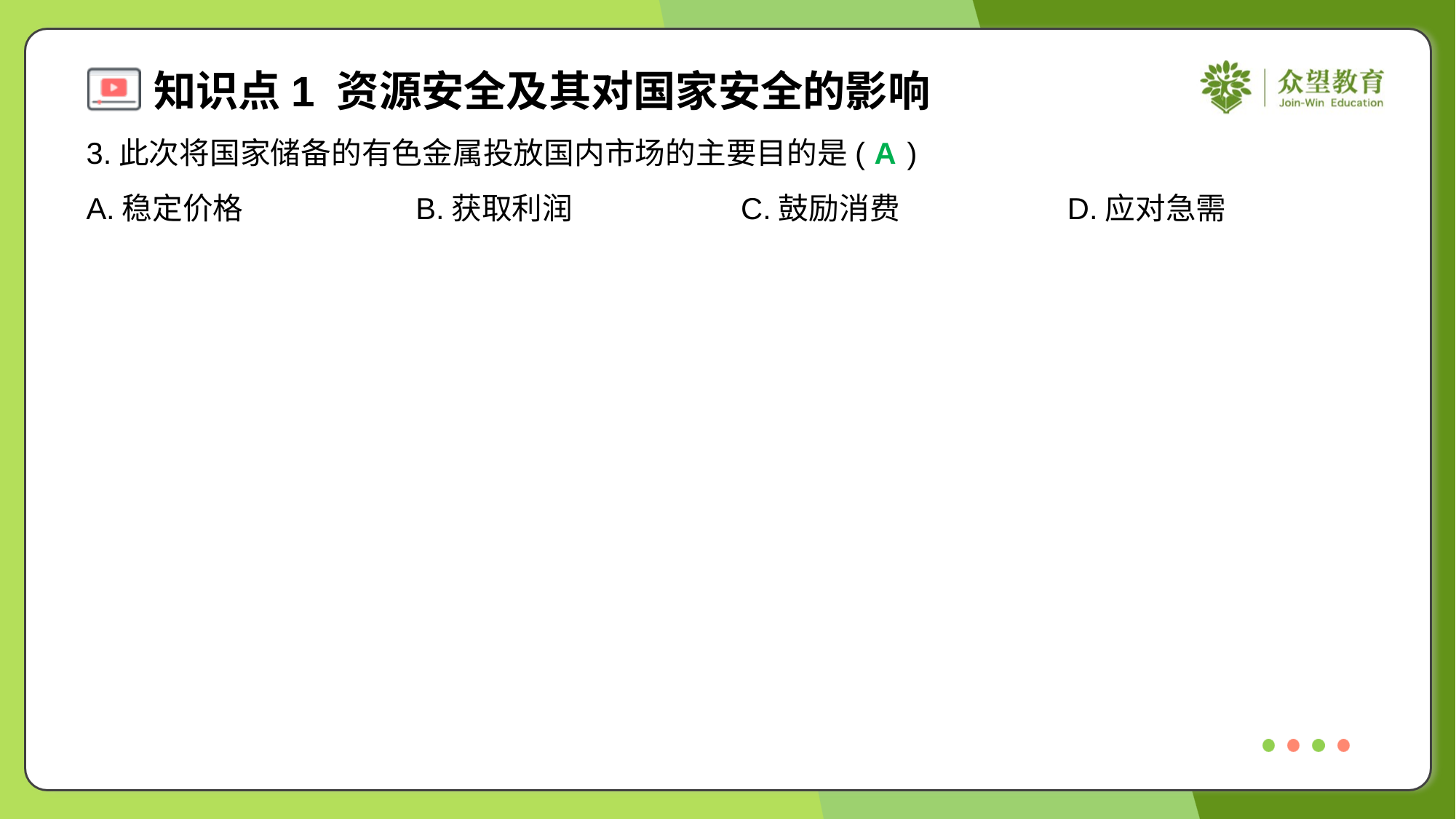

3.此次将国家储备的有色金属投放国内市场的主要目的是(     )
A
A.稳定价格	B.获取利润	C.鼓励消费	D.应对急需